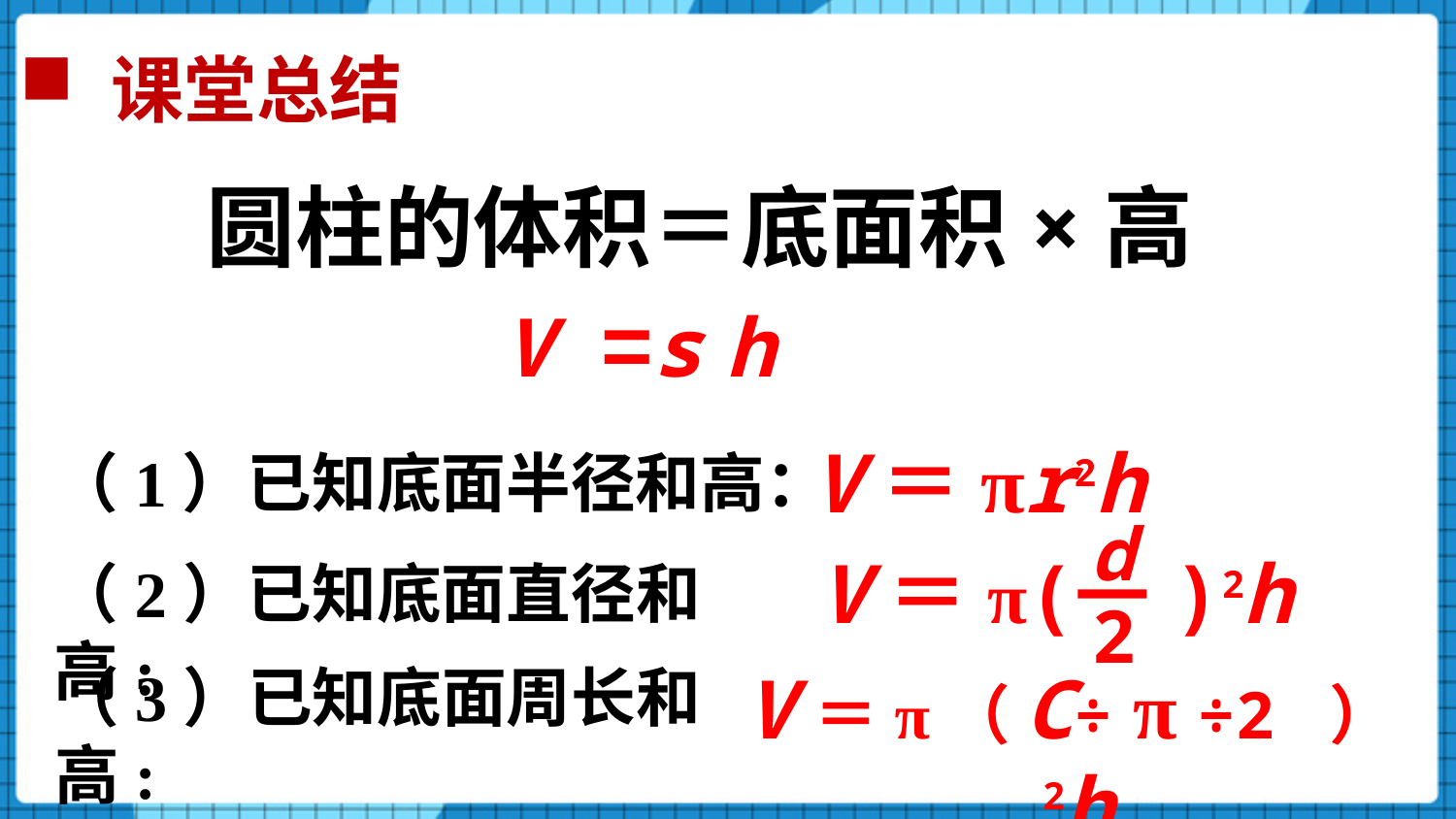

# 课堂总结
讨论

圆柱的体积＝底面积×高
V =s h
V＝πr2h
（1）已知底面半径和高：
d
2

V＝π(  )2h
（2）已知底面直径和高:
（3）已知底面周长和高:
V＝π（C÷ π ÷2 ）2h